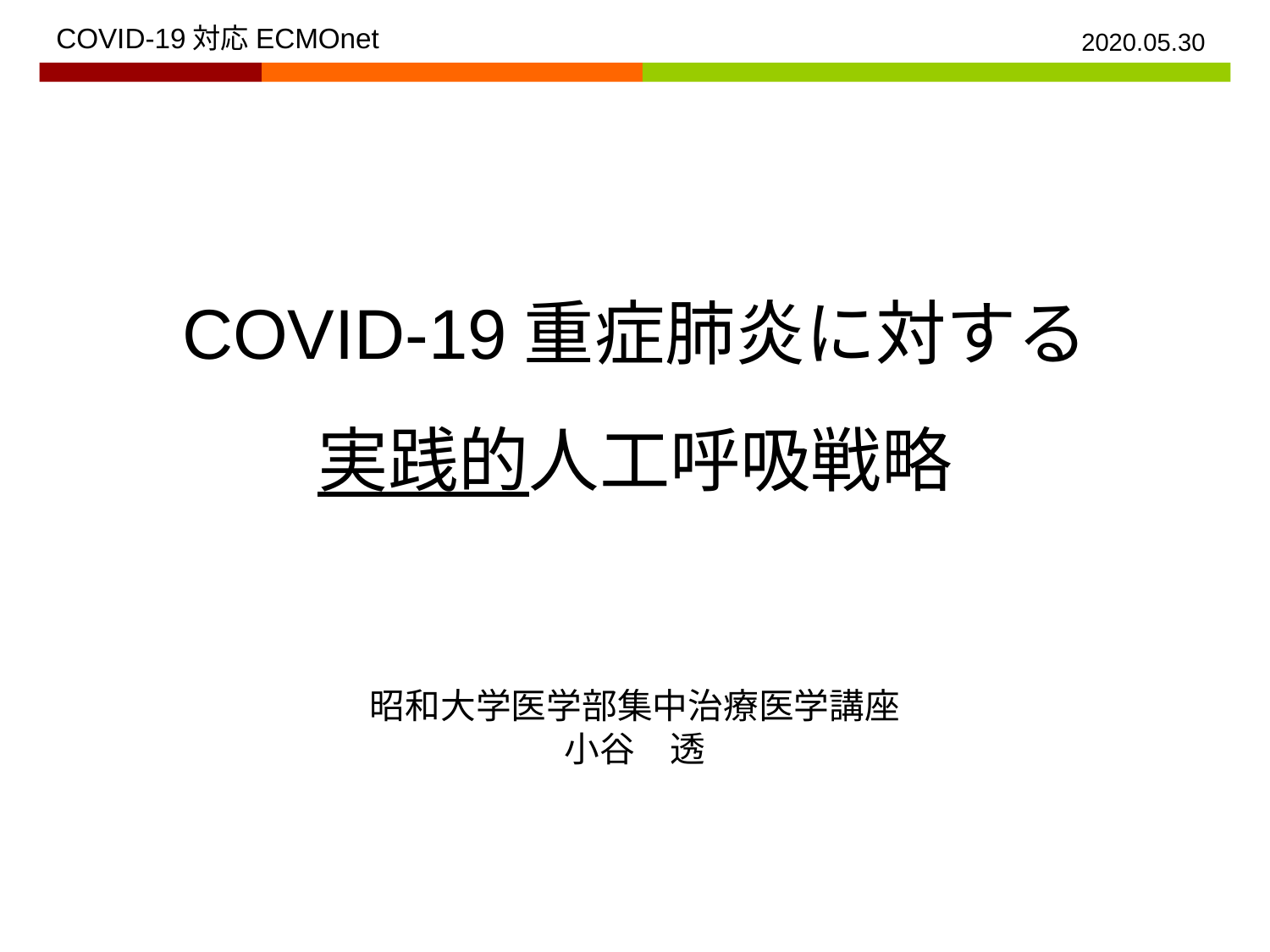

COVID-19対応ECMOnet
2020.05.30
COVID-19重症肺炎に対する
実践的人工呼吸戦略
昭和大学医学部集中治療医学講座
小谷　透